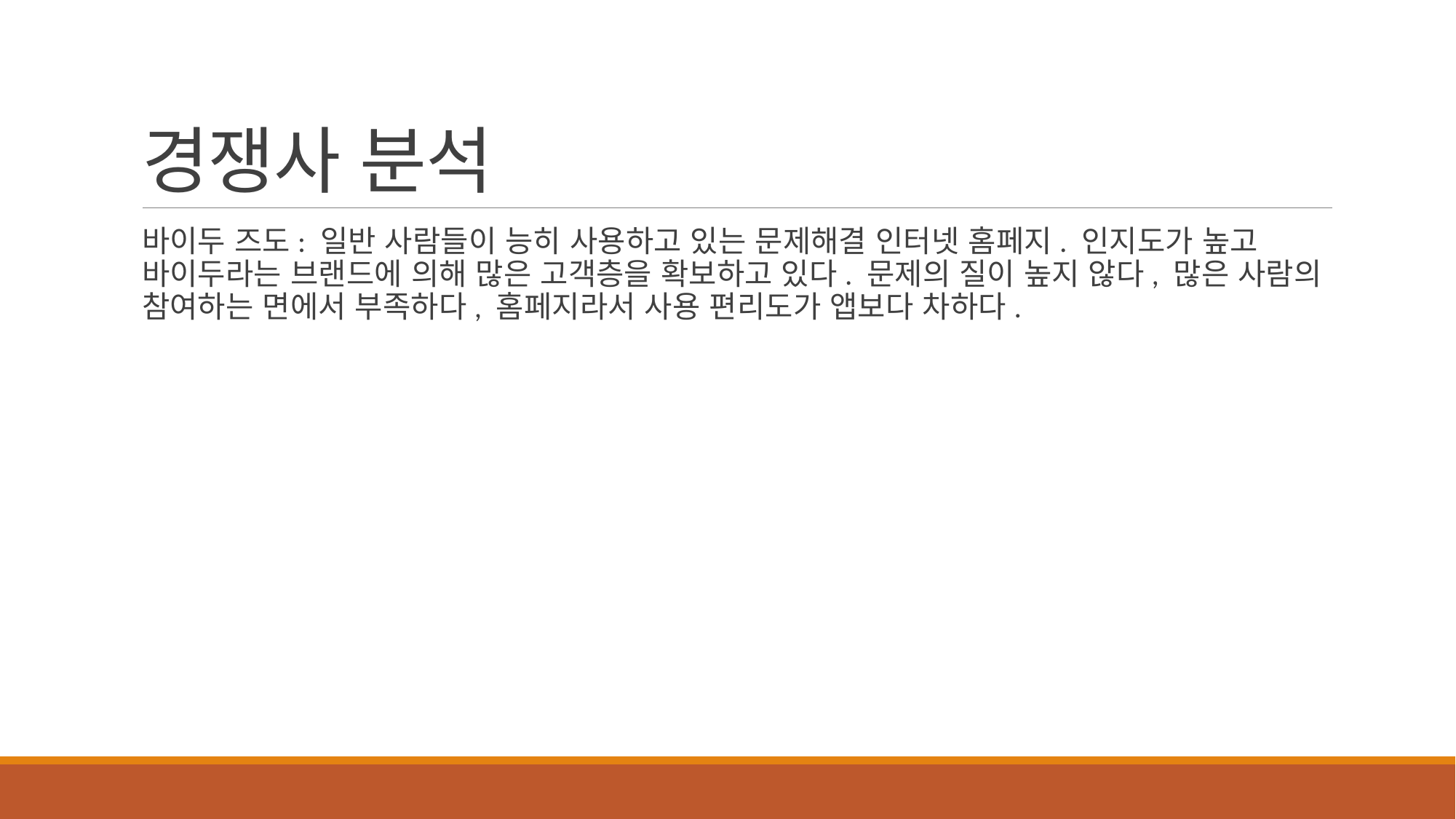

# 경쟁사 분석
바이두 즈도: 일반 사람들이 능히 사용하고 있는 문제해결 인터넷 홈페지. 인지도가 높고 바이두라는 브랜드에 의해 많은 고객층을 확보하고 있다. 문제의 질이 높지 않다, 많은 사람의 참여하는 면에서 부족하다, 홈페지라서 사용 편리도가 앱보다 차하다.